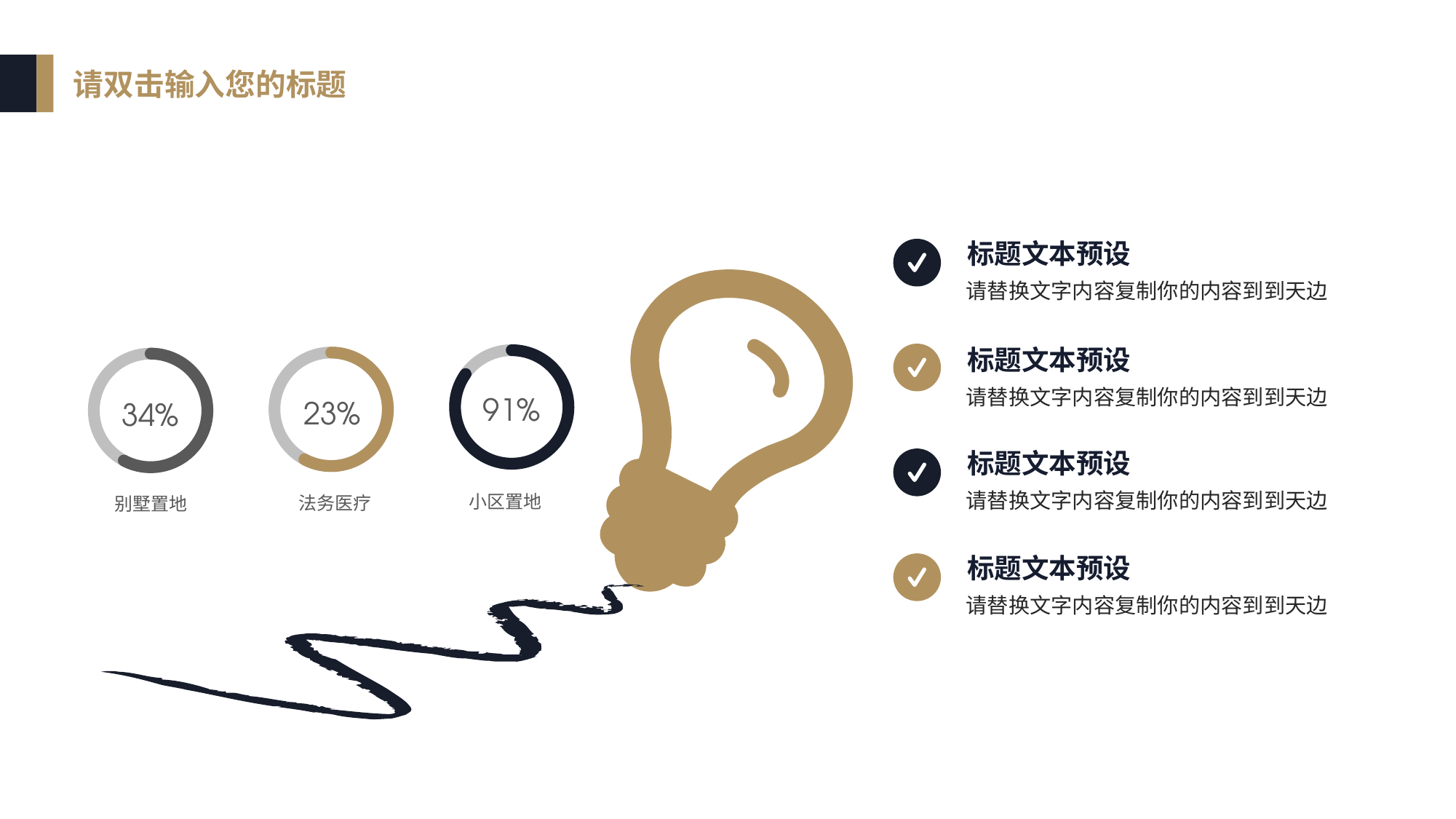

请双击输入您的标题
标题文本预设

请替换文字内容复制你的内容到到天边
标题文本预设

请替换文字内容复制你的内容到到天边
91%
23%
34%
标题文本预设

请替换文字内容复制你的内容到到天边
小区置地
法务医疗
别墅置地
标题文本预设

请替换文字内容复制你的内容到到天边